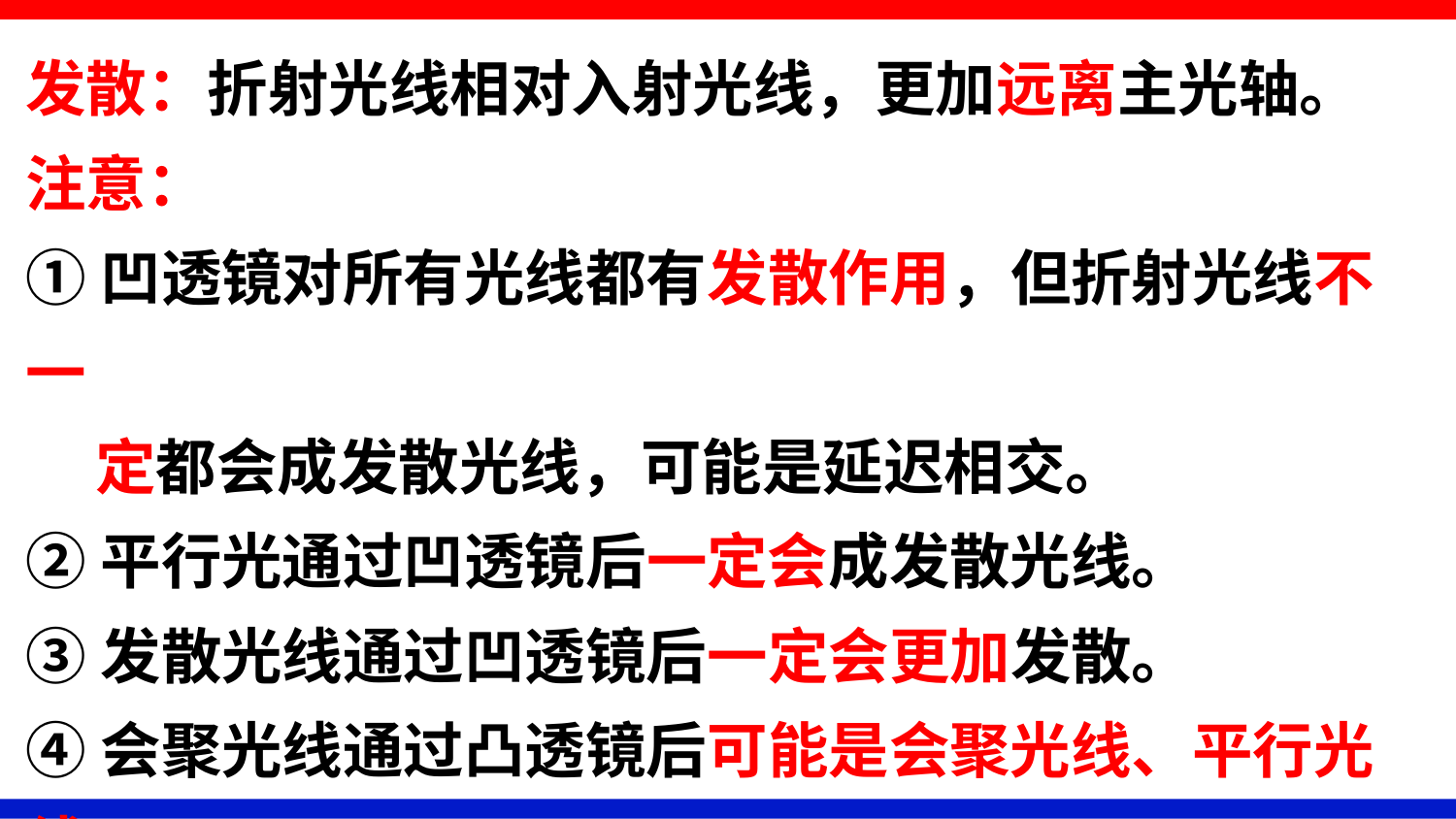

发散：折射光线相对入射光线，更加远离主光轴。
注意：
①凹透镜对所有光线都有发散作用，但折射光线不一
    定都会成发散光线，可能是延迟相交。
②平行光通过凹透镜后一定会成发散光线。
③发散光线通过凹透镜后一定会更加发散。
④会聚光线通过凸透镜后可能是会聚光线、平行光线、
    发散光线。